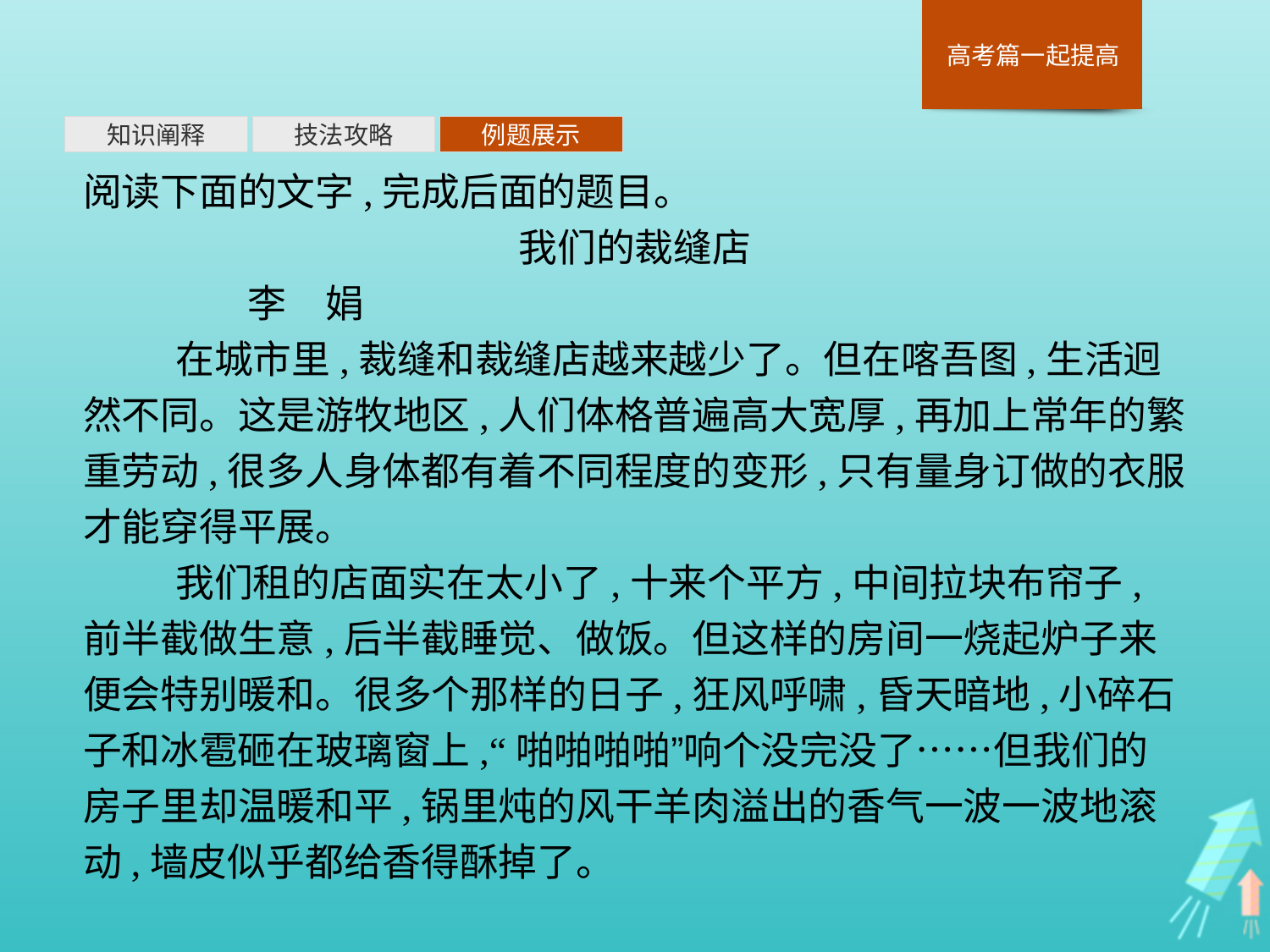

知识阐释
技法攻略
例题展示
阅读下面的文字,完成后面的题目。
我们的裁缝店
	李　娟
在城市里,裁缝和裁缝店越来越少了。但在喀吾图,生活迥然不同。这是游牧地区,人们体格普遍高大宽厚,再加上常年的繁重劳动,很多人身体都有着不同程度的变形,只有量身订做的衣服才能穿得平展。
我们租的店面实在太小了,十来个平方,中间拉块布帘子,前半截做生意,后半截睡觉、做饭。但这样的房间一烧起炉子来便会特别暖和。很多个那样的日子,狂风呼啸,昏天暗地,小碎石子和冰雹砸在玻璃窗上,“啪啪啪啪”响个没完没了……但我们的房子里却温暖和平,锅里炖的风干羊肉溢出的香气一波一波地滚动,墙皮似乎都给香得酥掉了。